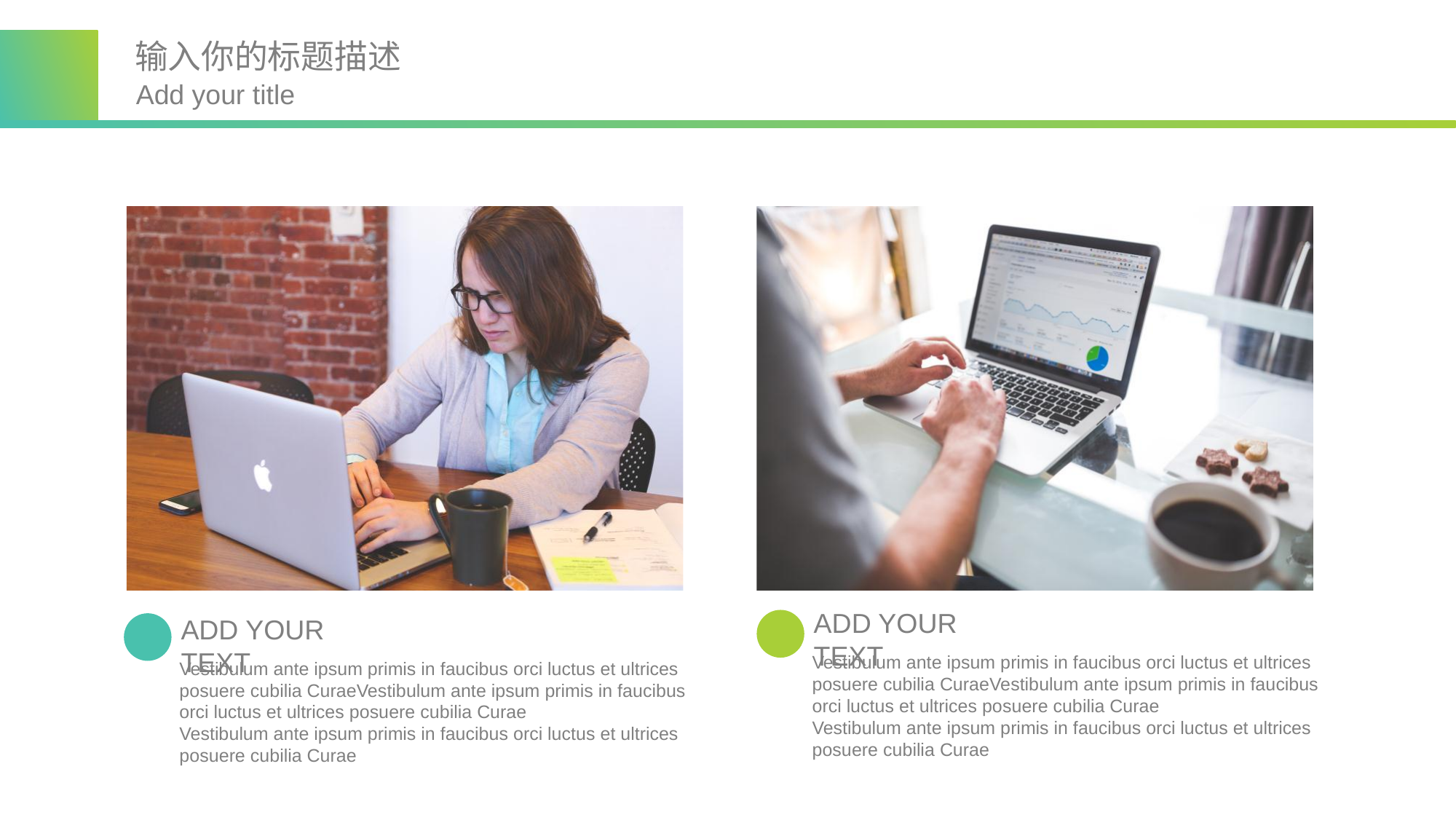

输入你的标题描述
Add your title

ADD YOUR TEXT
ADD YOUR TEXT

Vestibulum ante ipsum primis in faucibus orci luctus et ultrices posuere cubilia CuraeVestibulum ante ipsum primis in faucibus orci luctus et ultrices posuere cubilia Curae
Vestibulum ante ipsum primis in faucibus orci luctus et ultrices posuere cubilia Curae

Vestibulum ante ipsum primis in faucibus orci luctus et ultrices posuere cubilia CuraeVestibulum ante ipsum primis in faucibus orci luctus et ultrices posuere cubilia Curae
Vestibulum ante ipsum primis in faucibus orci luctus et ultrices posuere cubilia Curae